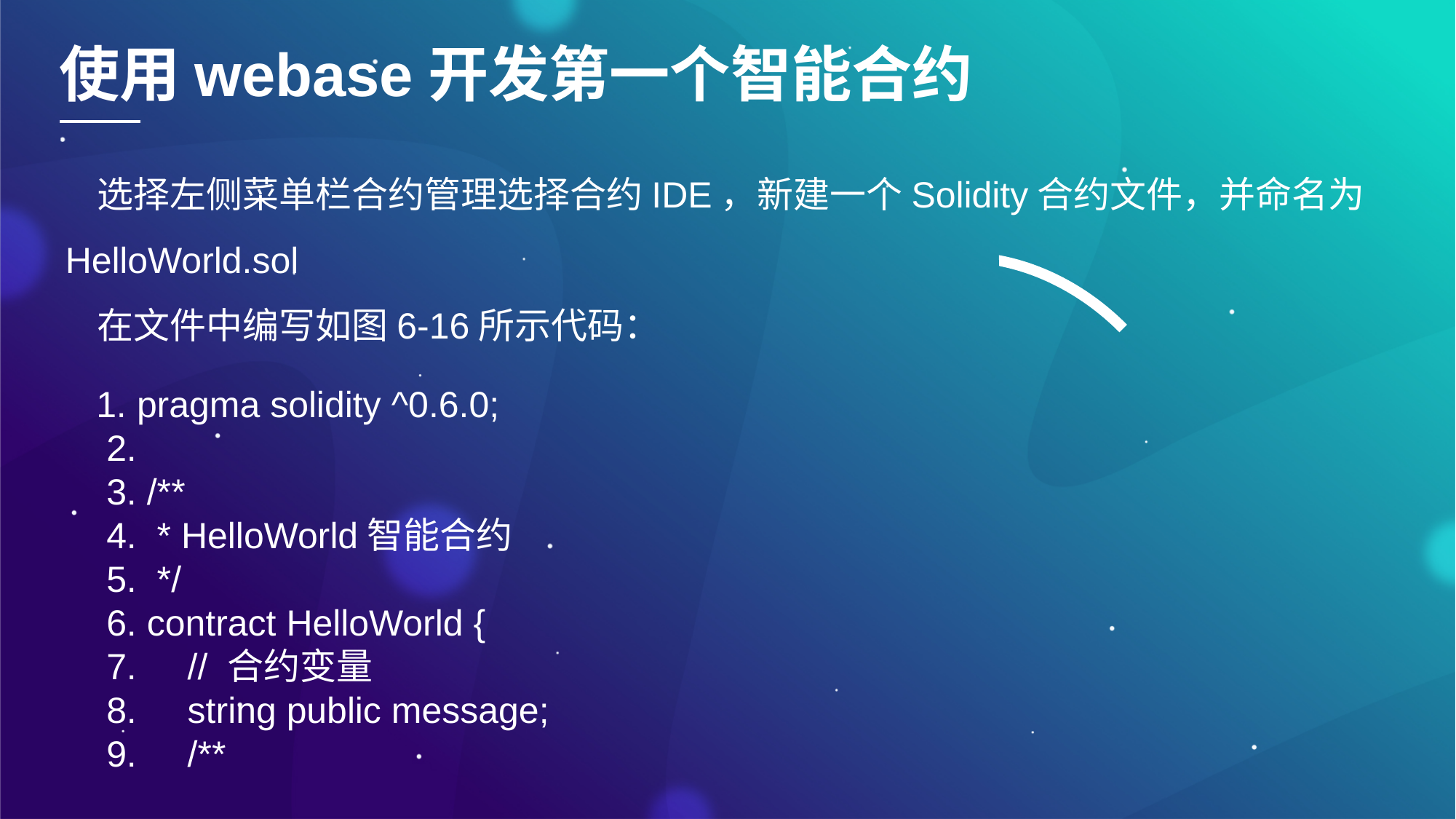

使用webase开发第一个智能合约
选择左侧菜单栏合约管理选择合约IDE，新建一个Solidity合约文件，并命名为HelloWorld.sol
在文件中编写如图6-16所示代码：

1. pragma solidity ^0.6.0; 2.   3. /** 4.  * HelloWorld智能合约 5.  */ 6. contract HelloWorld { 7.     // 合约变量 8.     string public message; 9.     /**